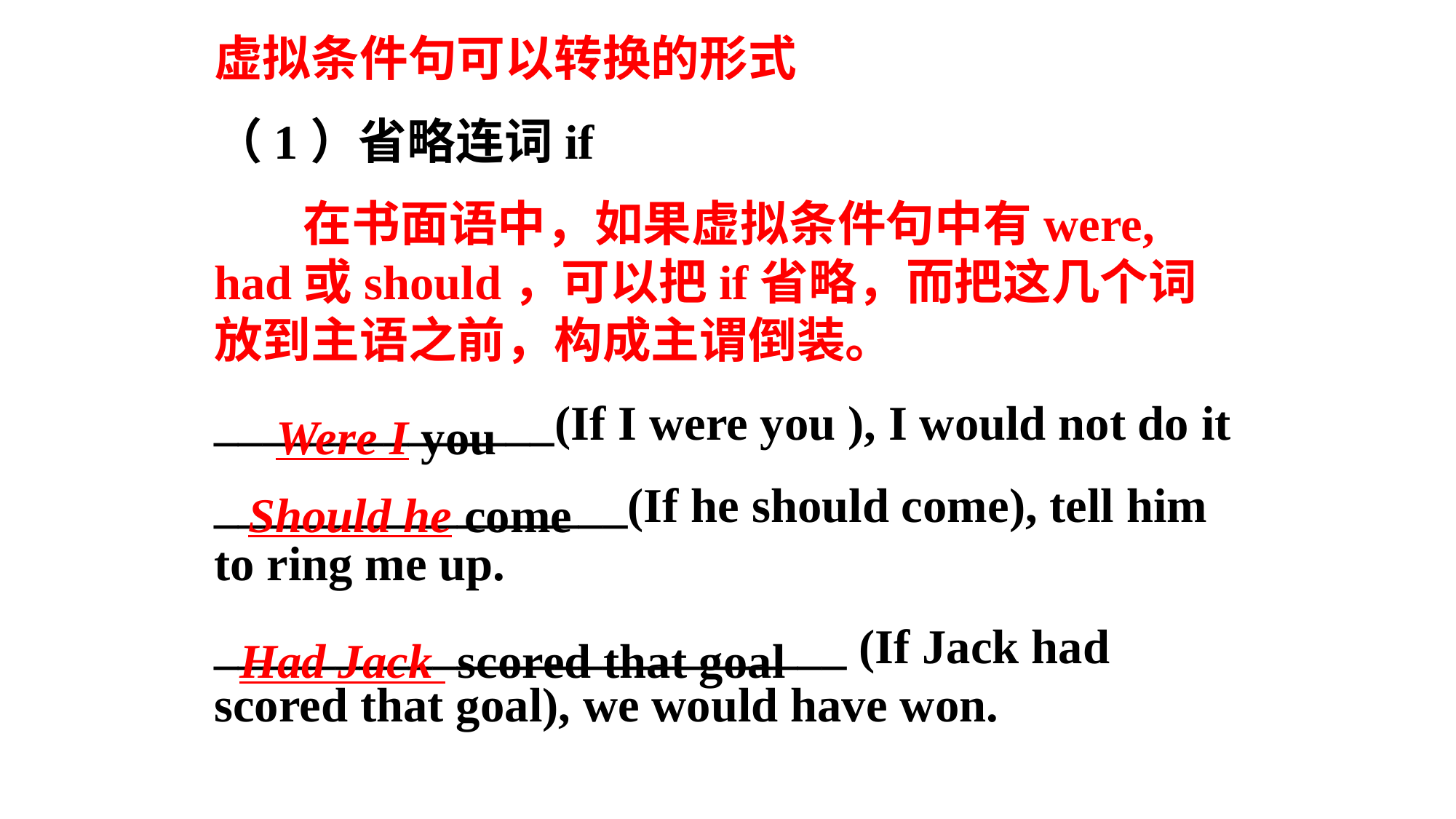

虚拟条件句可以转换的形式
（1）省略连词if
       在书面语中，如果虚拟条件句中有were, had或should，可以把if省略，而把这几个词放到主语之前，构成主谓倒装。
______________(If I were you ), I would not do it
_________________(If he should come), tell him to ring me up.
__________________________ (If Jack had scored that goal), we would have won.
Were I you
Should he come
Had Jack  scored that goal